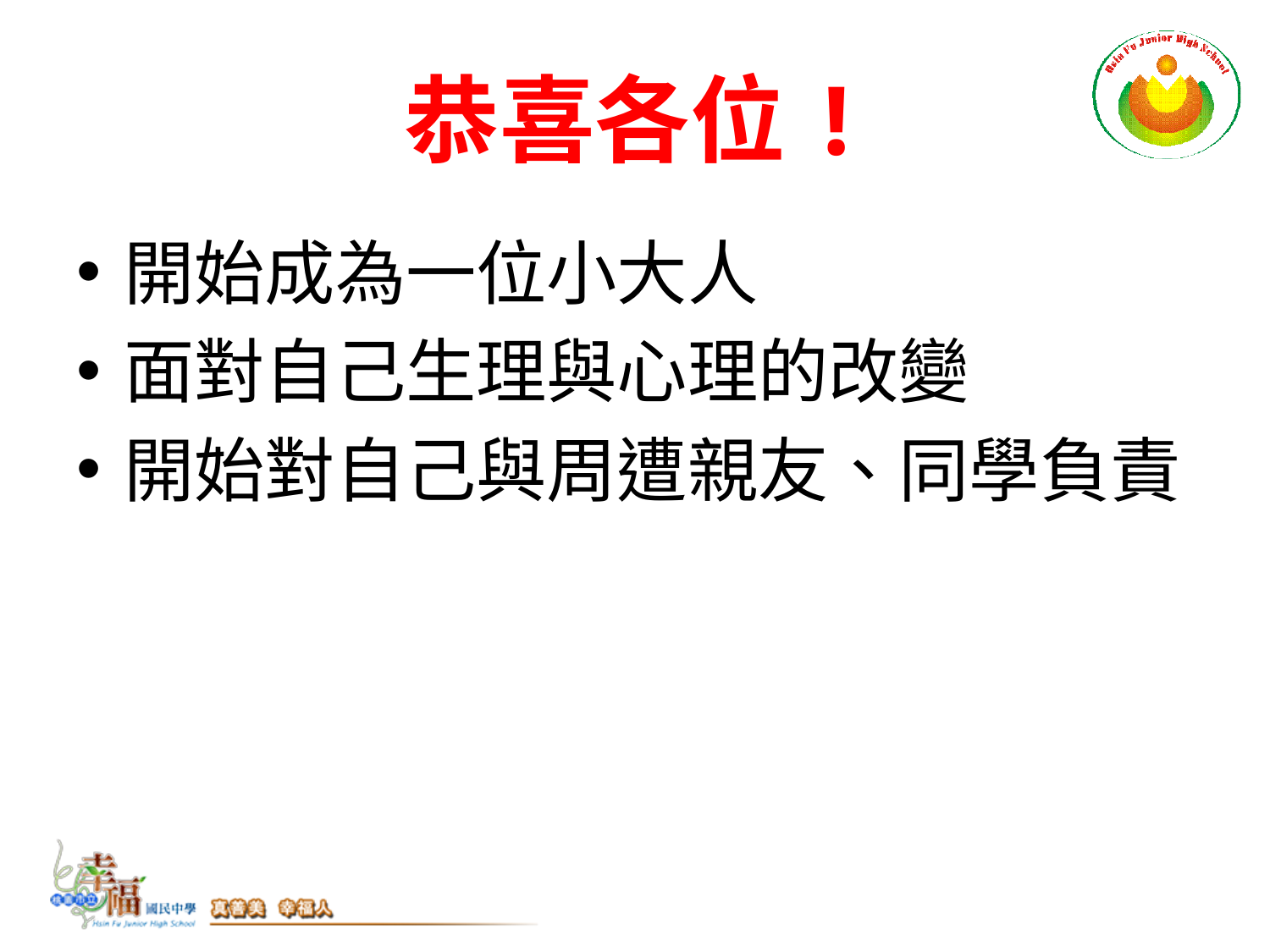

# 恭喜各位!
開始成為一位小大人
面對自己生理與心理的改變
開始對自己與周遭親友、同學負責